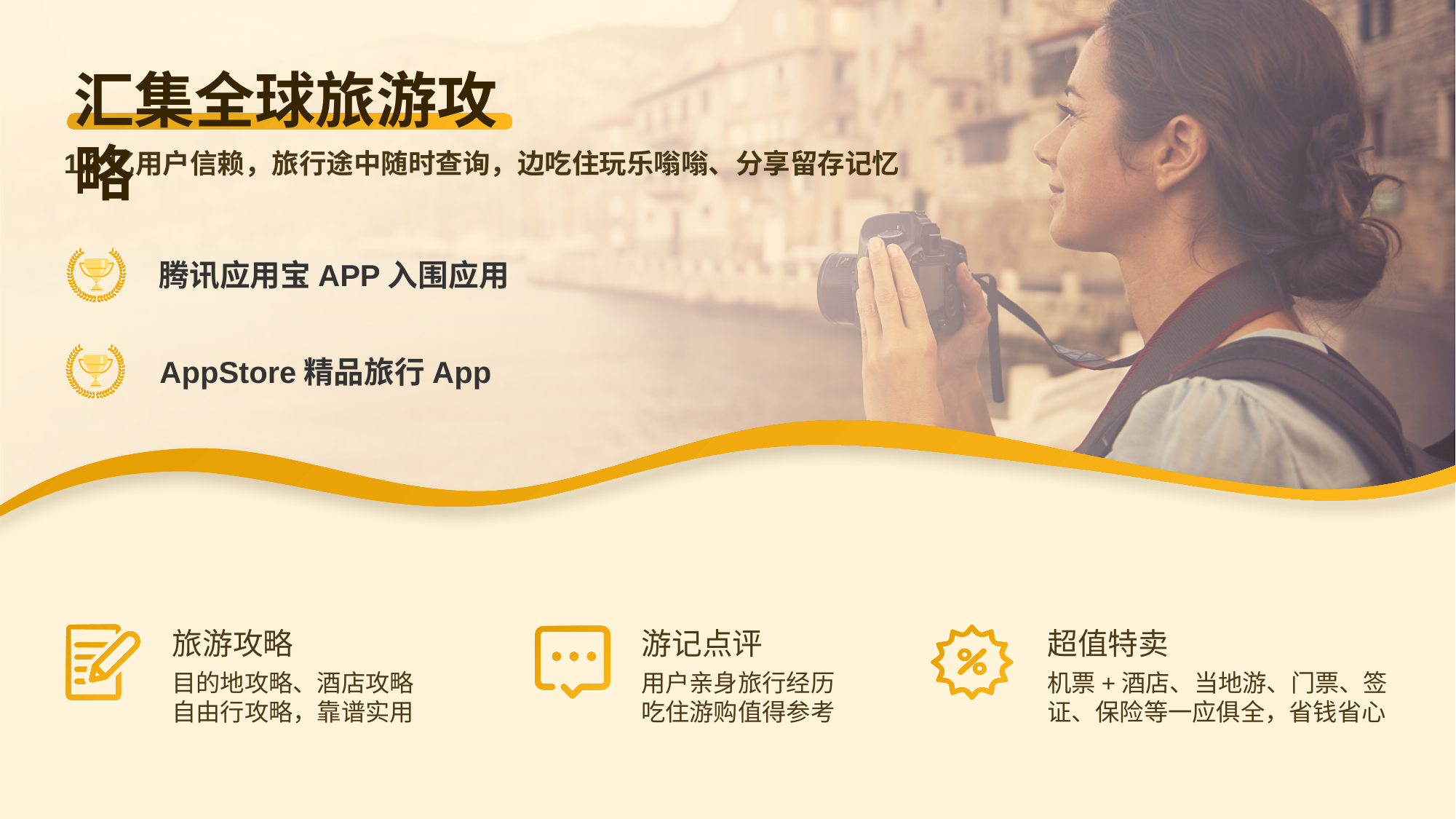

汇集全球旅游攻略

1.3亿用户信赖，旅行途中随时查询，边吃住玩乐嗡嗡、分享留存记忆

腾讯应用宝APP入围应用

AppStore精品旅行App

旅游攻略
游记点评
超值特卖

目的地攻略、酒店攻略
自由行攻略，靠谱实用
用户亲身旅行经历
吃住游购值得参考
机票+酒店、当地游、门票、签证、保险等一应俱全，省钱省心